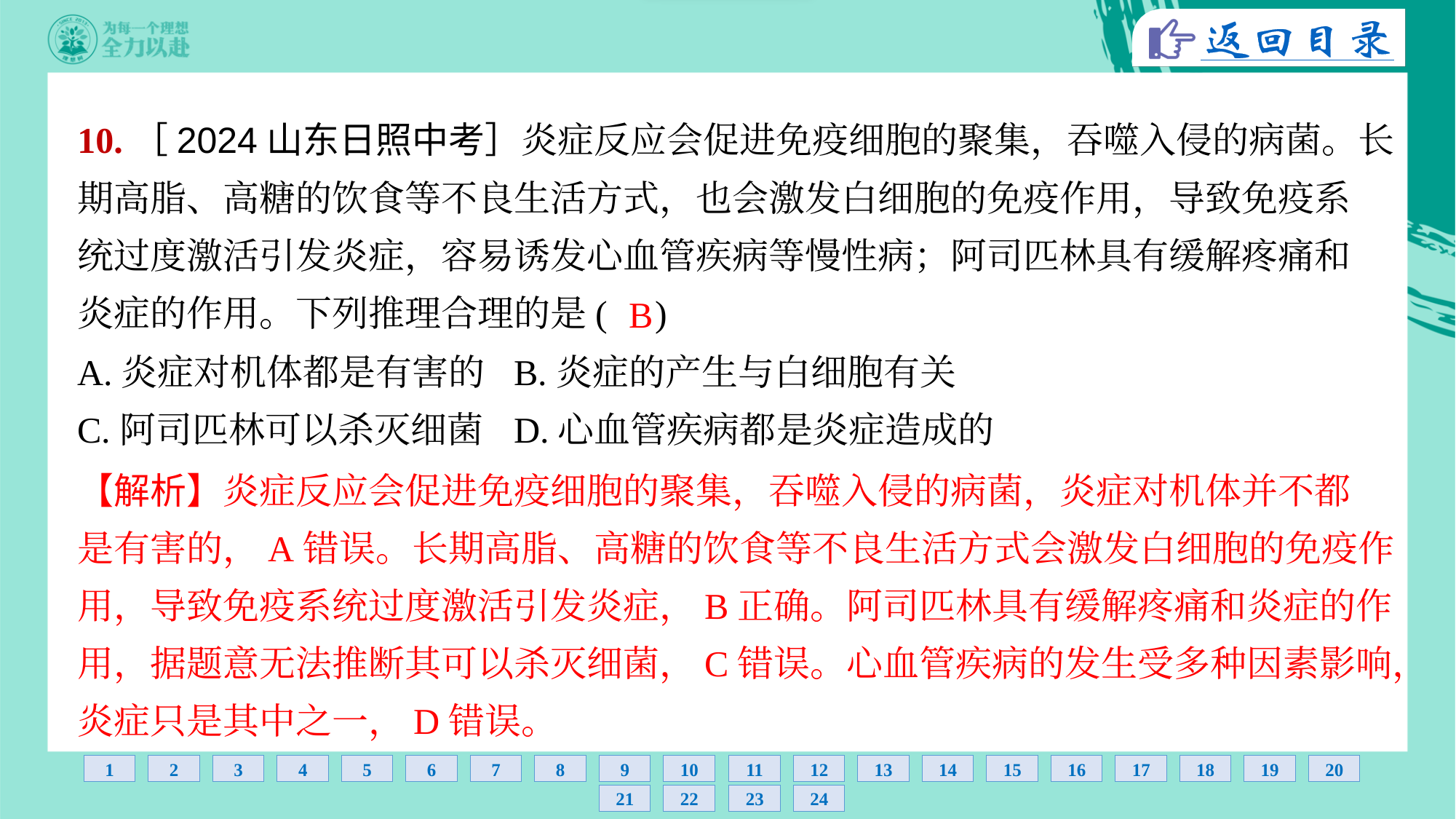

10.［2024山东日照中考］炎症反应会促进免疫细胞的聚集，吞噬入侵的病菌。长
期高脂、高糖的饮食等不良生活方式，也会激发白细胞的免疫作用，导致免疫系
统过度激活引发炎症，容易诱发心血管疾病等慢性病；阿司匹林具有缓解疼痛和
炎症的作用。下列推理合理的是(     )
B
A.炎症对机体都是有害的	B.炎症的产生与白细胞有关
C.阿司匹林可以杀灭细菌	D.心血管疾病都是炎症造成的
【解析】炎症反应会促进免疫细胞的聚集，吞噬入侵的病菌，炎症对机体并不都
是有害的，A错误。长期高脂、高糖的饮食等不良生活方式会激发白细胞的免疫作
用，导致免疫系统过度激活引发炎症，B正确。阿司匹林具有缓解疼痛和炎症的作
用，据题意无法推断其可以杀灭细菌，C错误。心血管疾病的发生受多种因素影响，
炎症只是其中之一，D错误。